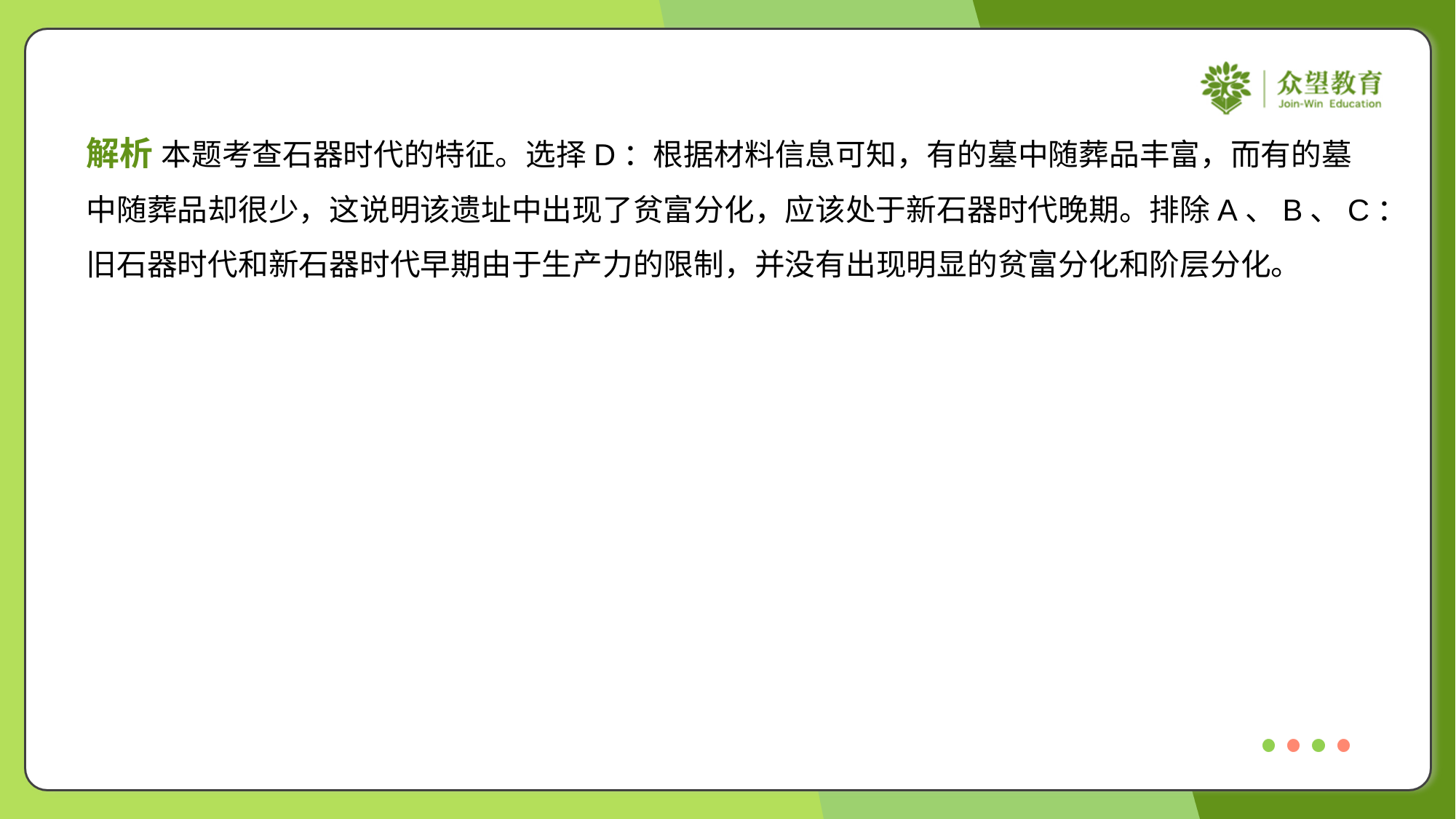

解析 本题考查石器时代的特征。选择D：根据材料信息可知，有的墓中随葬品丰富，而有的墓
中随葬品却很少，这说明该遗址中出现了贫富分化，应该处于新石器时代晚期。排除A、B、C：
旧石器时代和新石器时代早期由于生产力的限制，并没有出现明显的贫富分化和阶层分化。